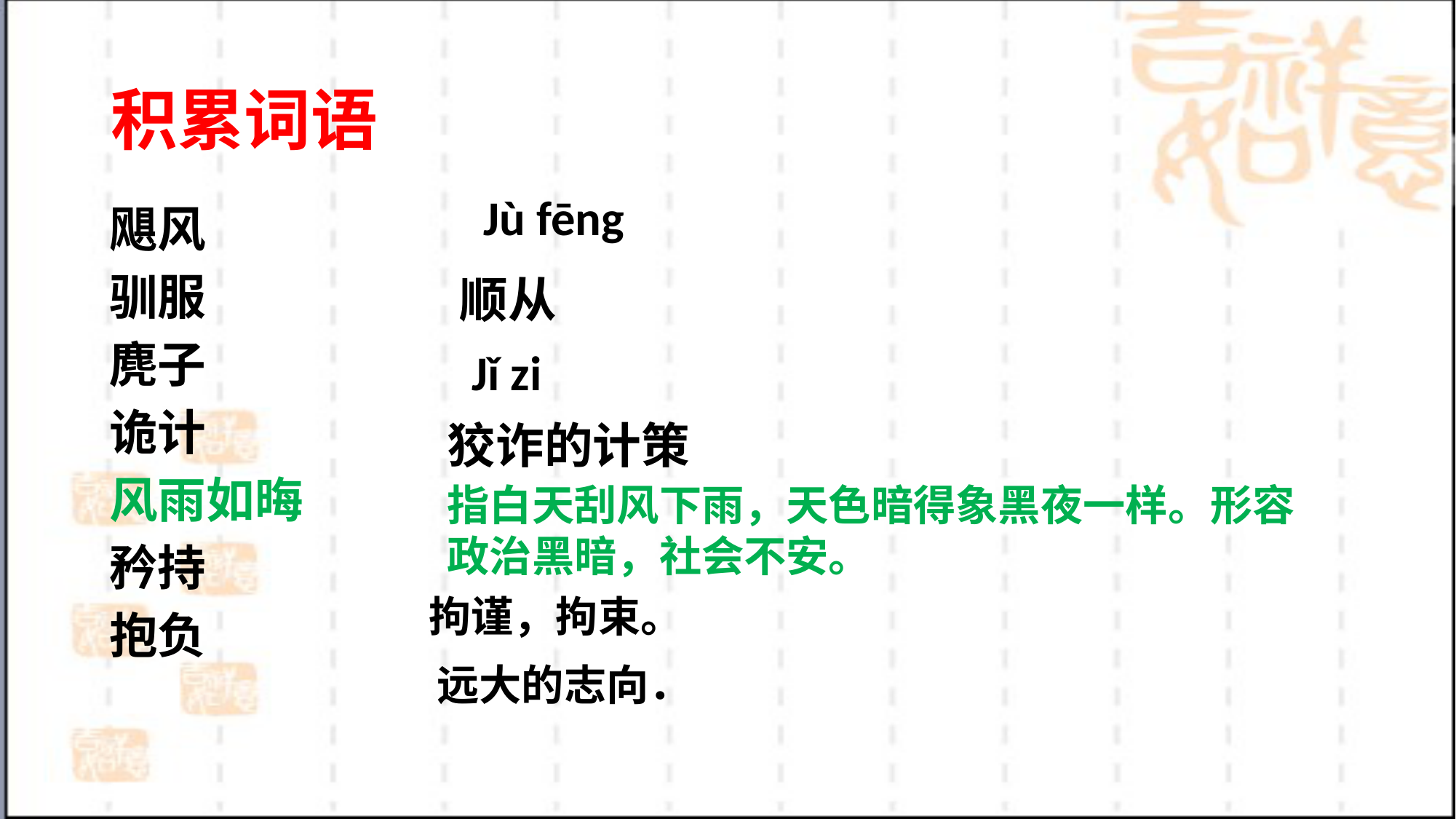

# 积累词语
Jù fēng
飓风
驯服
麂子
诡计
风雨如晦
矜持
抱负
顺从
Jǐ zi
狡诈的计策
指白天刮风下雨，天色暗得象黑夜一样。形容政治黑暗，社会不安。
拘谨，拘束。
远大的志向．